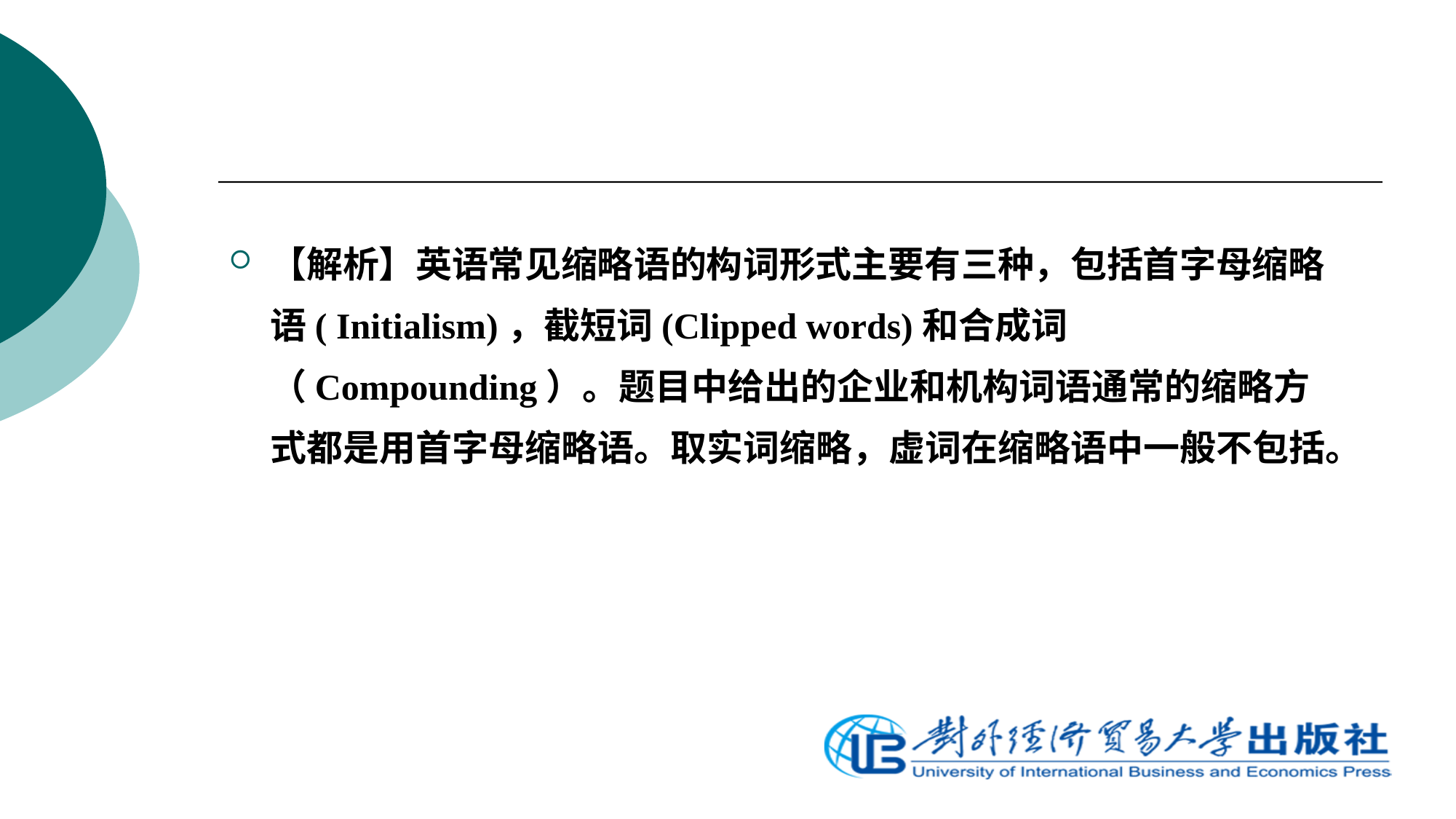

【解析】英语常见缩略语的构词形式主要有三种，包括首字母缩略语( Initialism)，截短词(Clipped words)和合成词（Compounding）。题目中给出的企业和机构词语通常的缩略方式都是用首字母缩略语。取实词缩略，虚词在缩略语中一般不包括。